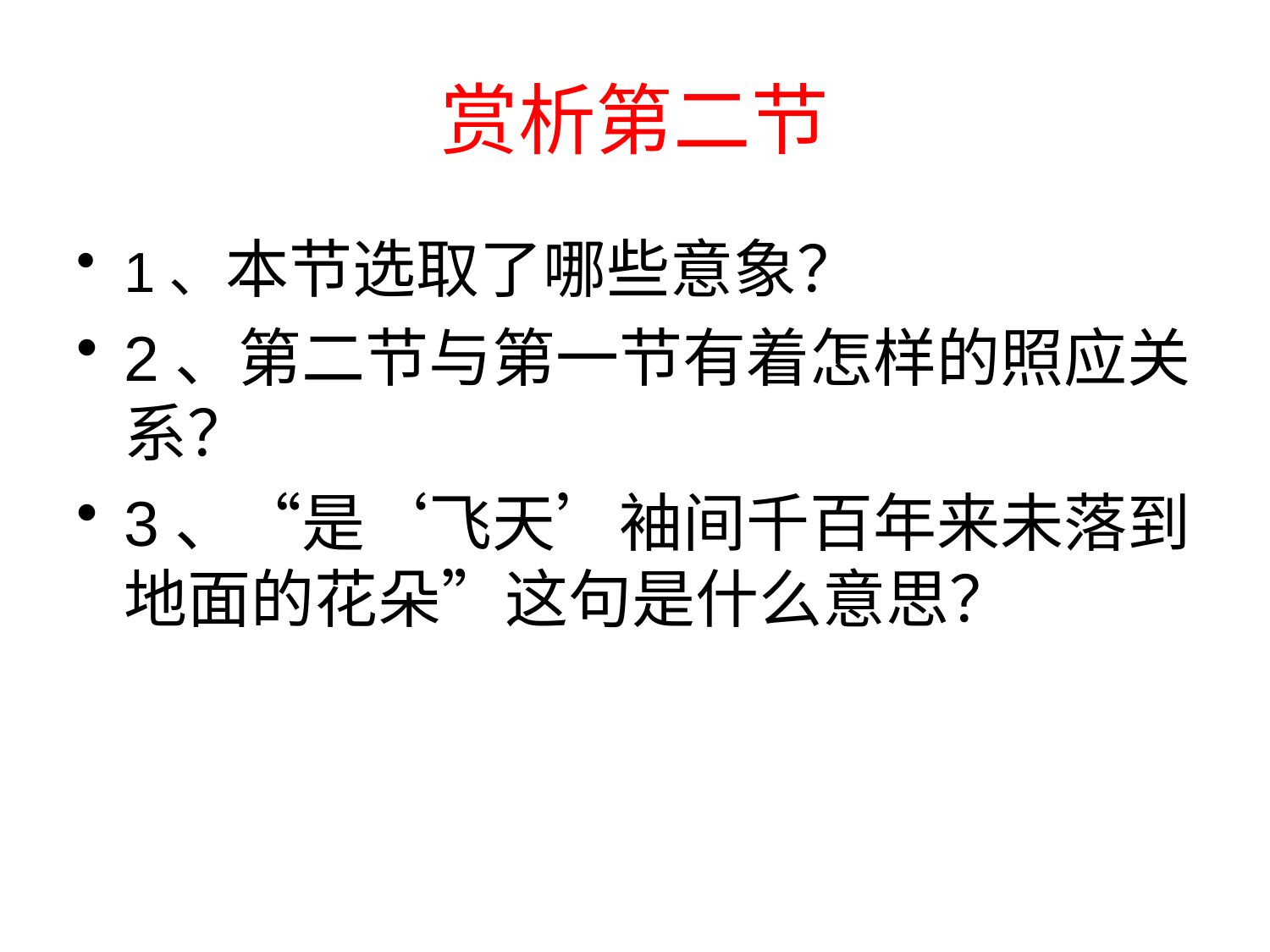

# 赏析第二节
1、本节选取了哪些意象？
2、第二节与第一节有着怎样的照应关系？
3、“是‘飞天’袖间千百年来未落到地面的花朵”这句是什么意思？